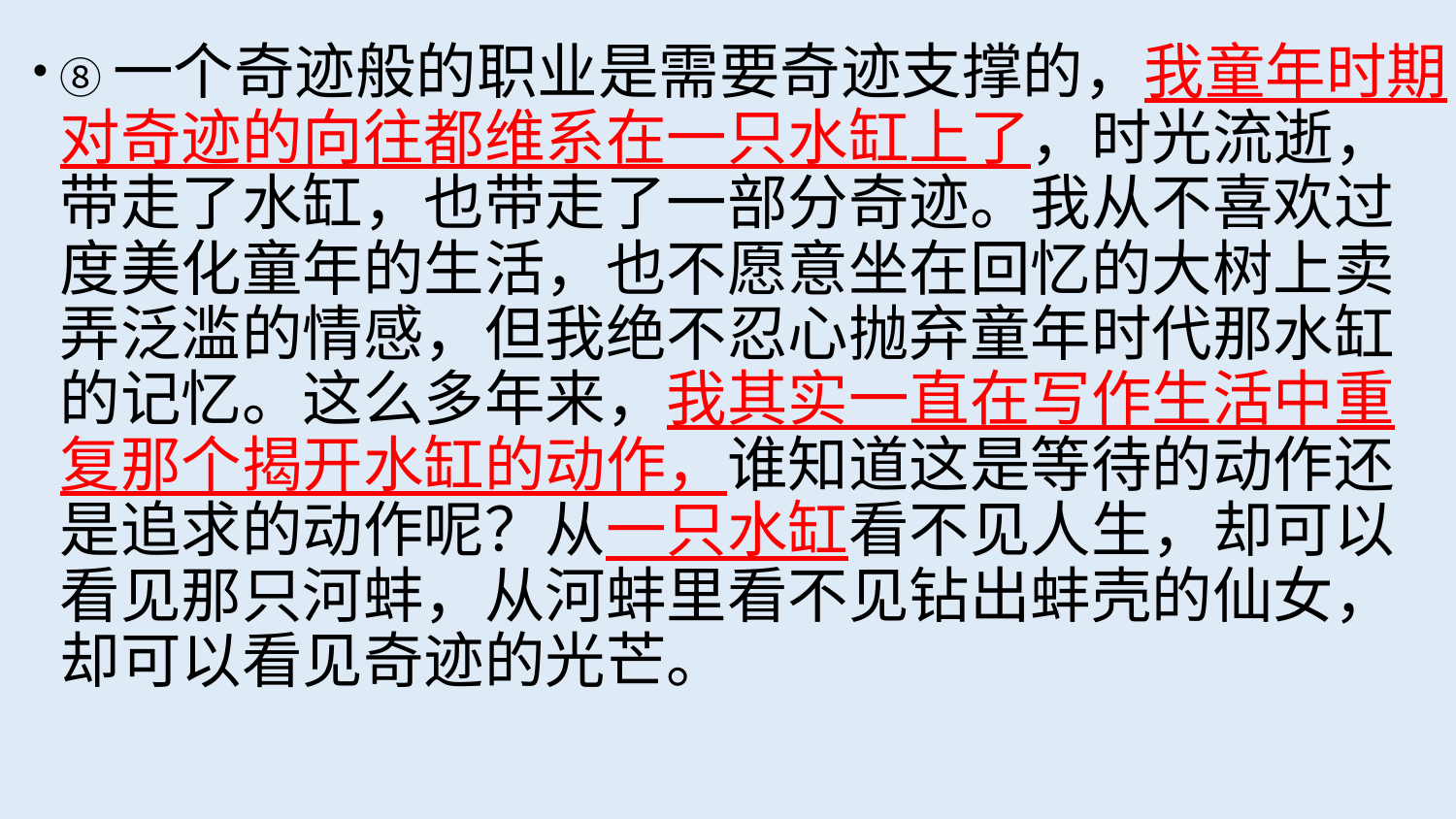

⑧一个奇迹般的职业是需要奇迹支撑的，我童年时期对奇迹的向往都维系在一只水缸上了，时光流逝，带走了水缸，也带走了一部分奇迹。我从不喜欢过度美化童年的生活，也不愿意坐在回忆的大树上卖弄泛滥的情感，但我绝不忍心抛弃童年时代那水缸的记忆。这么多年来，我其实一直在写作生活中重复那个揭开水缸的动作，谁知道这是等待的动作还是追求的动作呢？从一只水缸看不见人生，却可以看见那只河蚌，从河蚌里看不见钻出蚌壳的仙女，却可以看见奇迹的光芒。